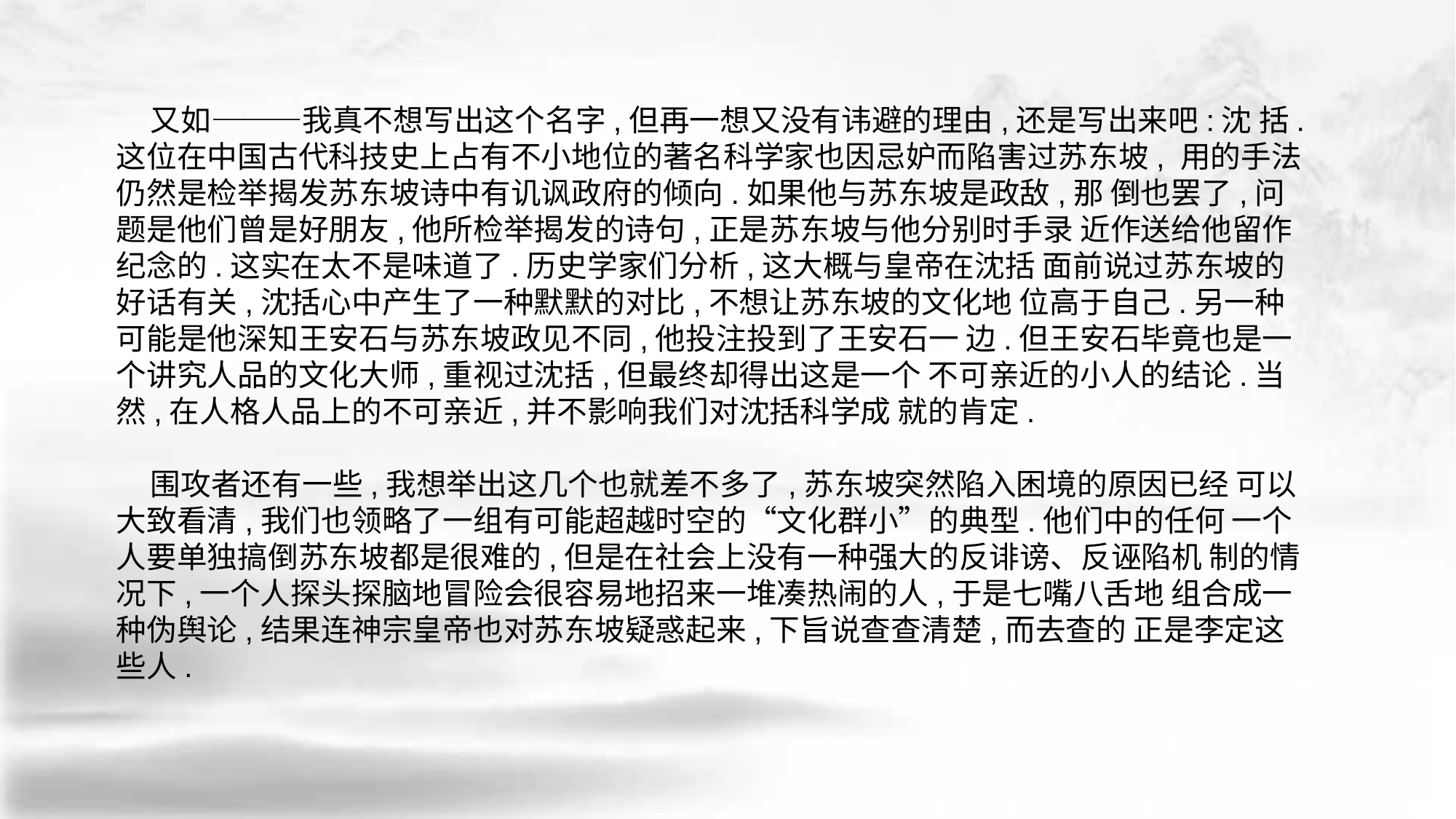

又如———我真不想写出这个名字,但再一想又没有讳避的理由,还是写出来吧:沈 括.这位在中国古代科技史上占有不小地位的著名科学家也因忌妒而陷害过苏东坡, 用的手法仍然是检举揭发苏东坡诗中有讥讽政府的倾向.如果他与苏东坡是政敌,那 倒也罢了,问题是他们曾是好朋友,他所检举揭发的诗句,正是苏东坡与他分别时手录 近作送给他留作纪念的.这实在太不是味道了.历史学家们分析,这大概与皇帝在沈括 面前说过苏东坡的好话有关,沈括心中产生了一种默默的对比,不想让苏东坡的文化地 位高于自己.另一种可能是他深知王安石与苏东坡政见不同,他投注投到了王安石一 边.但王安石毕竟也是一个讲究人品的文化大师,重视过沈括,但最终却得出这是一个 不可亲近的小人的结论.当然,在人格人品上的不可亲近,并不影响我们对沈括科学成 就的肯定.

    围攻者还有一些,我想举出这几个也就差不多了,苏东坡突然陷入困境的原因已经 可以大致看清,我们也领略了一组有可能超越时空的“文化群小”的典型.他们中的任何 一个人要单独搞倒苏东坡都是很难的,但是在社会上没有一种强大的反诽谤、反诬陷机 制的情况下,一个人探头探脑地冒险会很容易地招来一堆凑热闹的人,于是七嘴八舌地 组合成一种伪舆论,结果连神宗皇帝也对苏东坡疑惑起来,下旨说查查清楚,而去查的 正是李定这些人.